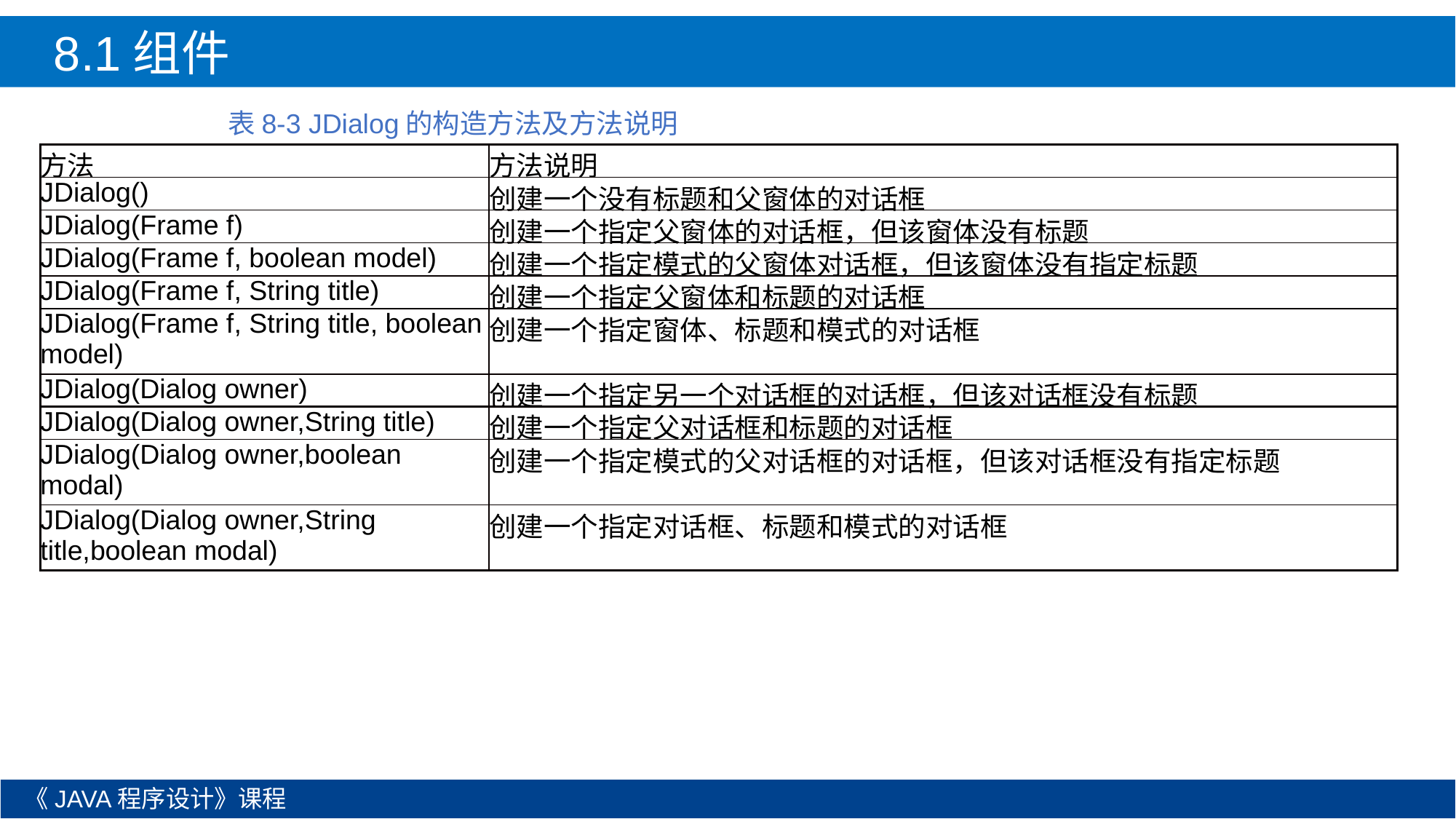

8.1组件
                                 表8-3 JDialog的构造方法及方法说明
| 方法 | 方法说明 |
| --- | --- |
| JDialog() | 创建一个没有标题和父窗体的对话框 |
| JDialog(Frame f) | 创建一个指定父窗体的对话框，但该窗体没有标题 |
| JDialog(Frame f, boolean model) | 创建一个指定模式的父窗体对话框，但该窗体没有指定标题 |
| JDialog(Frame f, String title) | 创建一个指定父窗体和标题的对话框 |
| JDialog(Frame f, String title, boolean model) | 创建一个指定窗体、标题和模式的对话框 |
| JDialog(Dialog owner) | 创建一个指定另一个对话框的对话框，但该对话框没有标题 |
| JDialog(Dialog owner,String title) | 创建一个指定父对话框和标题的对话框 |
| --- | --- |
| JDialog(Dialog owner,boolean modal) | 创建一个指定模式的父对话框的对话框，但该对话框没有指定标题 |
| JDialog(Dialog owner,String title,boolean modal) | 创建一个指定对话框、标题和模式的对话框 |
《JAVA程序设计》课程